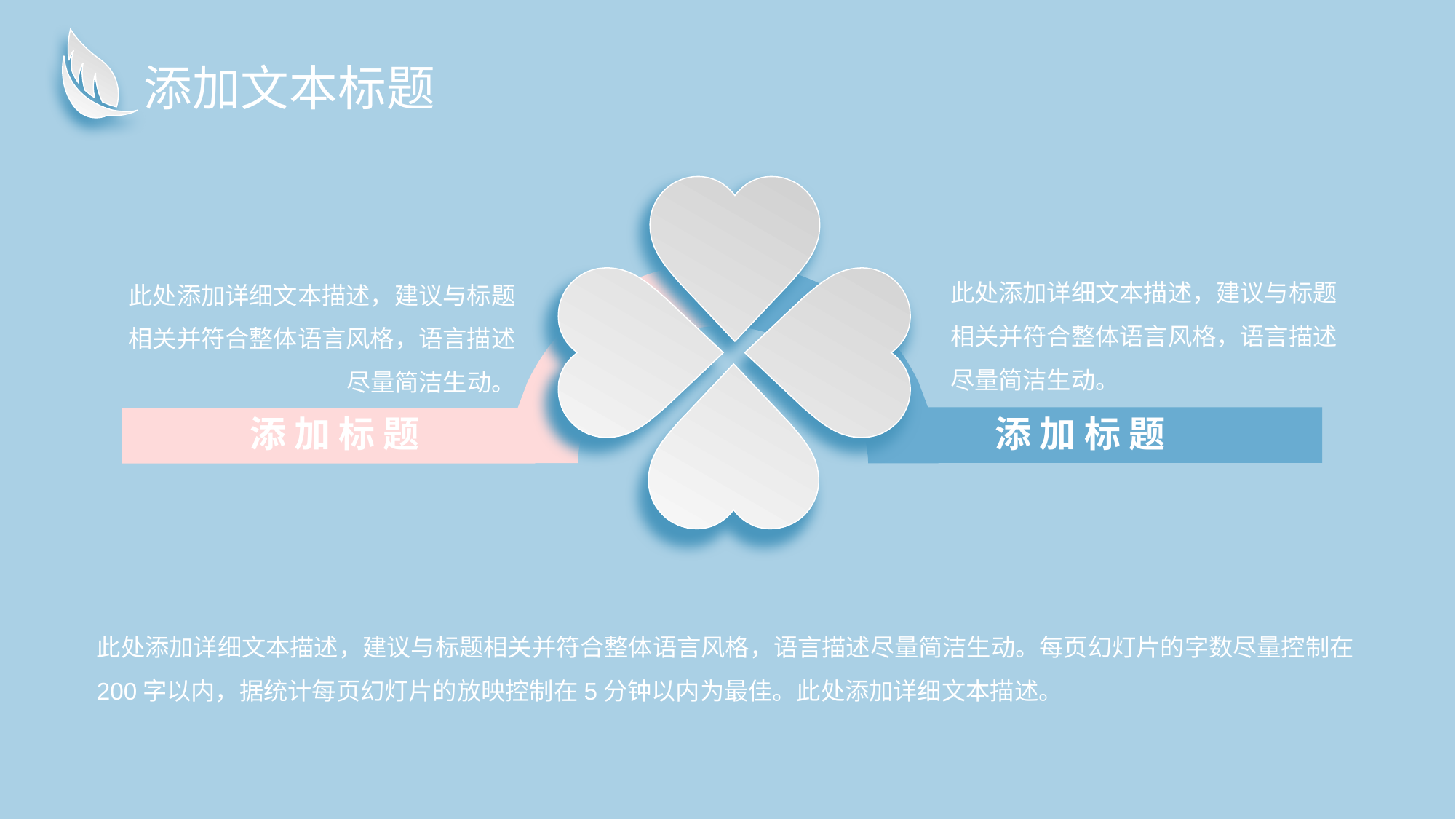

添加文本标题

此处添加详细文本描述，建议与标题相关并符合整体语言风格，语言描述尽量简洁生动。
此处添加详细文本描述，建议与标题相关并符合整体语言风格，语言描述尽量简洁生动。
添 加 标 题
添 加 标 题
此处添加详细文本描述，建议与标题相关并符合整体语言风格，语言描述尽量简洁生动。每页幻灯片的字数尽量控制在200字以内，据统计每页幻灯片的放映控制在5分钟以内为最佳。此处添加详细文本描述。